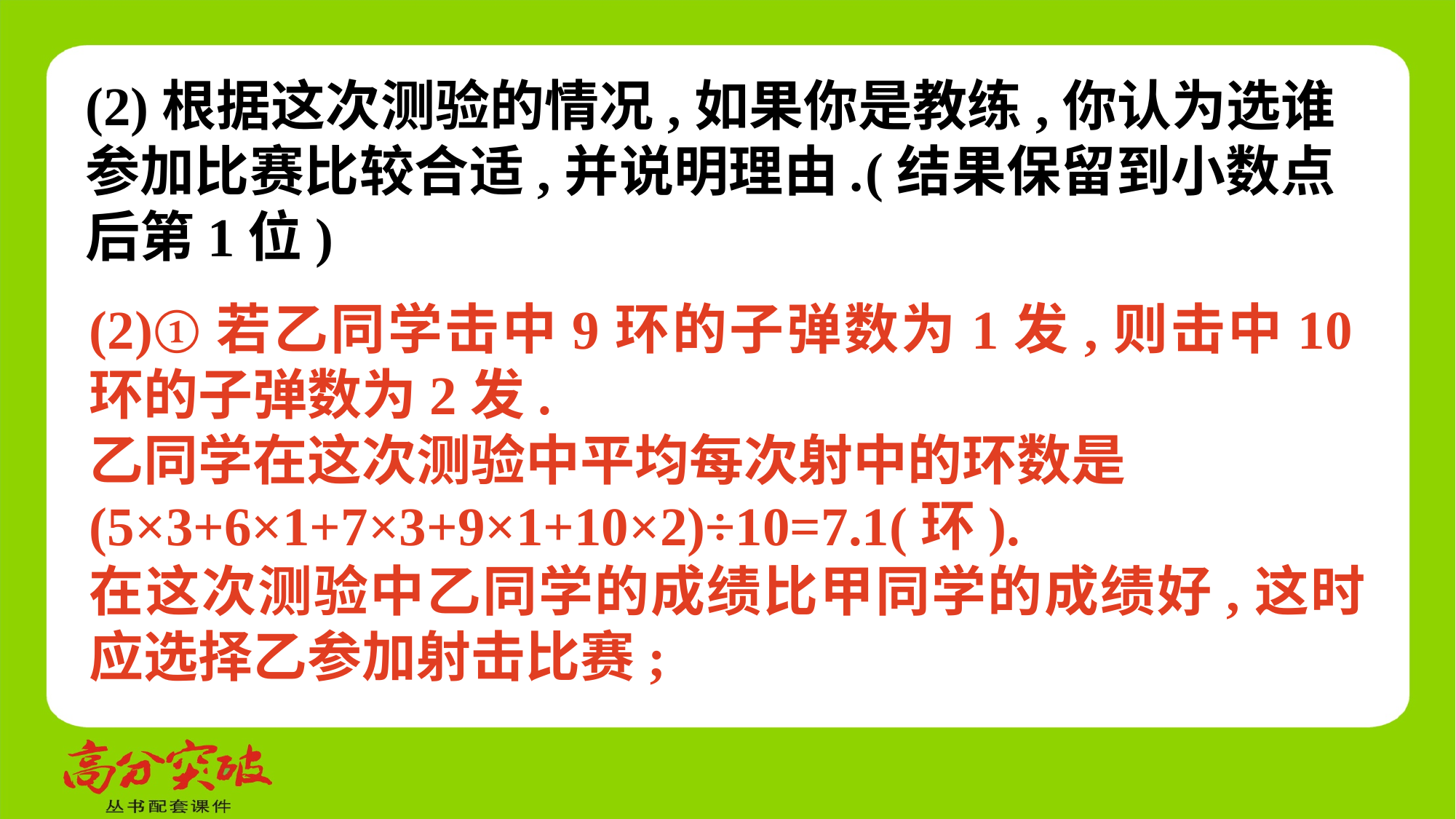

(2)根据这次测验的情况,如果你是教练,你认为选谁参加比赛比较合适,并说明理由.(结果保留到小数点后第1位)
(2)①若乙同学击中9环的子弹数为1发,则击中10环的子弹数为2发.
乙同学在这次测验中平均每次射中的环数是
(5×3+6×1+7×3+9×1+10×2)÷10=7.1(环).
在这次测验中乙同学的成绩比甲同学的成绩好,这时应选择乙参加射击比赛;